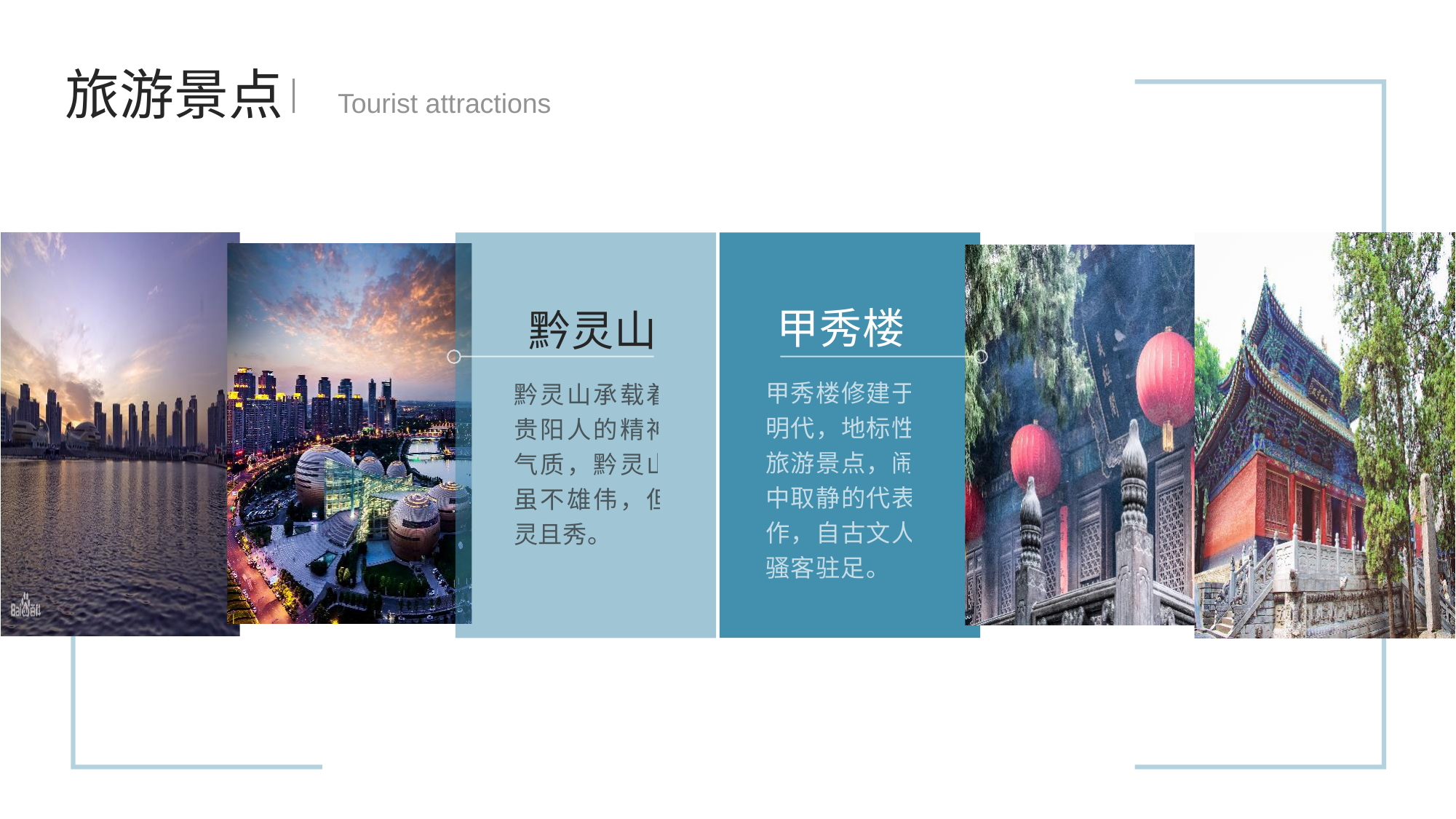

旅游景点
Tourist attractions

甲秀楼
黔灵山

甲秀楼修建于明代，地标性旅游景点，闹中取静的代表作，自古文人骚客驻足。
黔灵山承载着贵阳人的精神气质，黔灵山虽不雄伟，但灵且秀。